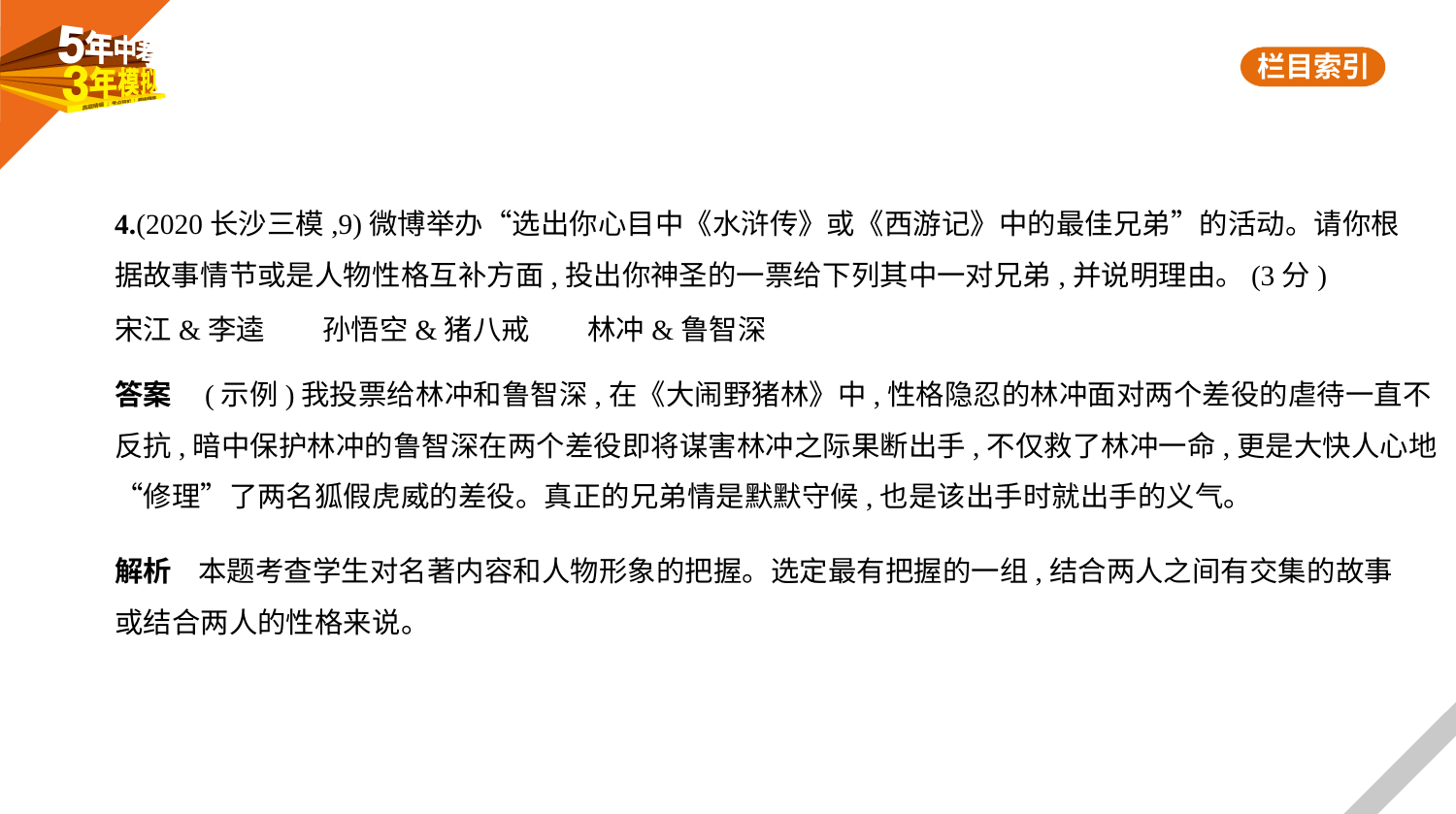

4.(2020长沙三模,9)微博举办“选出你心目中《水浒传》或《西游记》中的最佳兄弟”的活动。请你根
据故事情节或是人物性格互补方面,投出你神圣的一票给下列其中一对兄弟,并说明理由。(3分)
宋江&李逵　　孙悟空&猪八戒　　林冲&鲁智深
答案    (示例)我投票给林冲和鲁智深,在《大闹野猪林》中,性格隐忍的林冲面对两个差役的虐待一直不
反抗,暗中保护林冲的鲁智深在两个差役即将谋害林冲之际果断出手,不仅救了林冲一命,更是大快人心地
“修理”了两名狐假虎威的差役。真正的兄弟情是默默守候,也是该出手时就出手的义气。
解析    本题考查学生对名著内容和人物形象的把握。选定最有把握的一组,结合两人之间有交集的故事
或结合两人的性格来说。